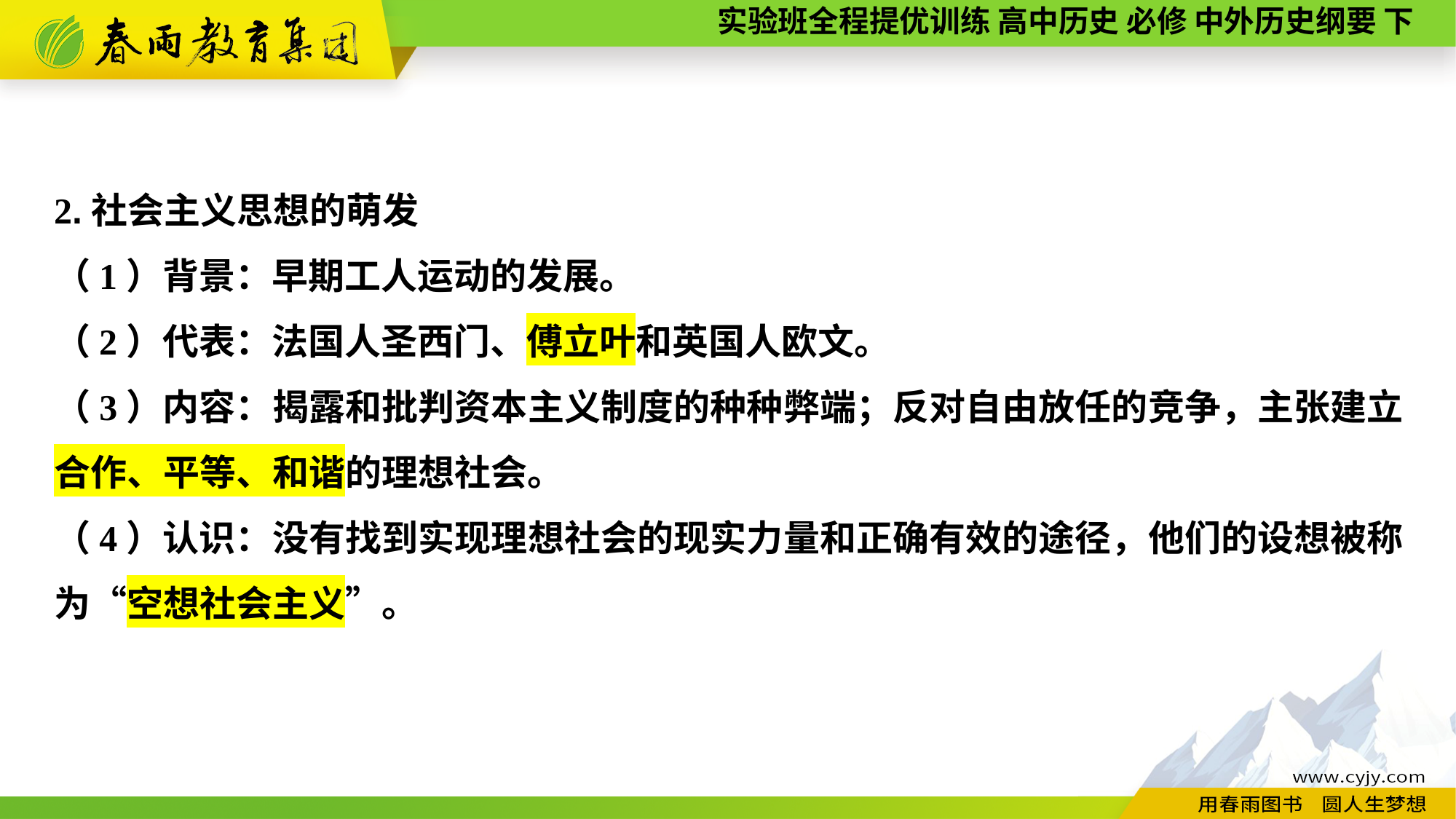

2.社会主义思想的萌发
（1）背景：早期工人运动的发展。
（2）代表：法国人圣西门、傅立叶和英国人欧文。
（3）内容：揭露和批判资本主义制度的种种弊端；反对自由放任的竞争，主张建立合作、平等、和谐的理想社会。
（4）认识：没有找到实现理想社会的现实力量和正确有效的途径，他们的设想被称为“空想社会主义”。